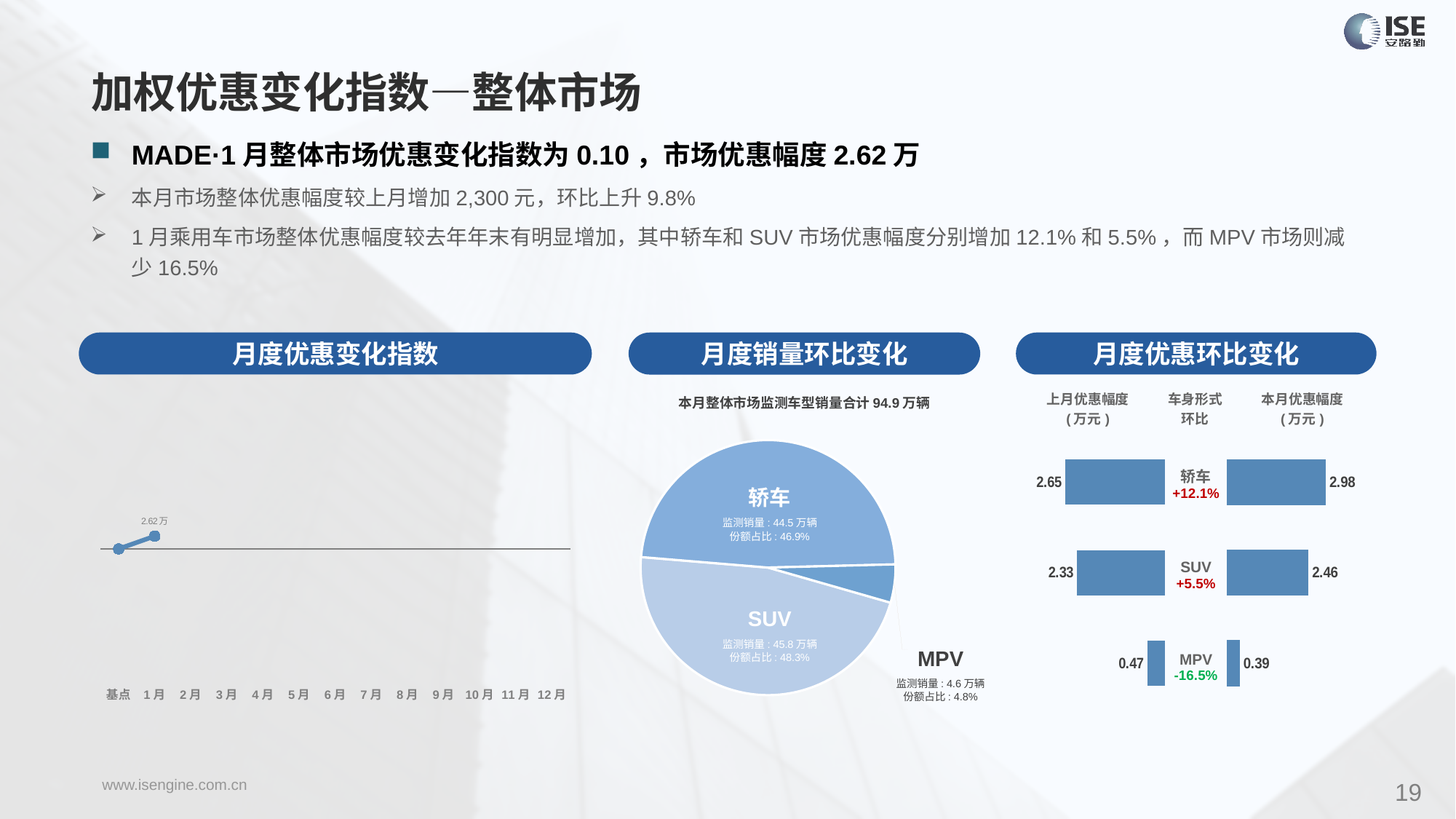

加权优惠变化指数—整体市场
MADE·1月整体市场优惠变化指数为0.10，市场优惠幅度2.62万
本月市场整体优惠幅度较上月增加2,300元，环比上升9.8%
1月乘用车市场整体优惠幅度较去年年末有明显增加，其中轿车和SUV市场优惠幅度分别增加12.1%和5.5%，而MPV市场则减少16.5%
月度优惠变化指数

月度优惠环比变化

月度销量环比变化

### Chart

| Category | Y2022 |
|---|---|
| 基点 | 0.0 |
| 1月 | 0.1 |
| 2月 | None |
| 3月 | None |
| 4月 | None |
| 5月 | None |
| 6月 | None |
| 7月 | None |
| 8月 | None |
| 9月 | None |
| 10月 | None |
| 11月 | None |
| 12月 | None |
本月整体市场监测车型销量合计94.9万辆
| 上月优惠幅度 (万元) | 车身形式 环比 | 本月优惠幅度 (万元) |
| --- | --- | --- |

### Chart

| Category | 车身市场 |
|---|---|
| 轿车 | 444872.0 |
| SUV | 458226.0 |
| MPV | 45972.0 |
| 轿车 +12.1% |
| --- |
| SUV +5.5% |
| MPV -16.5% |

### Chart

| Category | 成交均价 |
|---|---|
| 轿车 | 2.65 |
| SUV | 2.33 |
| MPV | 0.47 |

### Chart

| Category | 成交均价 |
|---|---|
| 轿车 | 2.9764530689726496 |
| SUV | 2.457112351547052 |
| MPV | 0.39 |
轿车
监测销量: 44.5万辆
份额占比: 46.9%
SUV
监测销量: 45.8万辆
份额占比: 48.3%
MPV
监测销量: 4.6万辆
份额占比: 4.8%
19